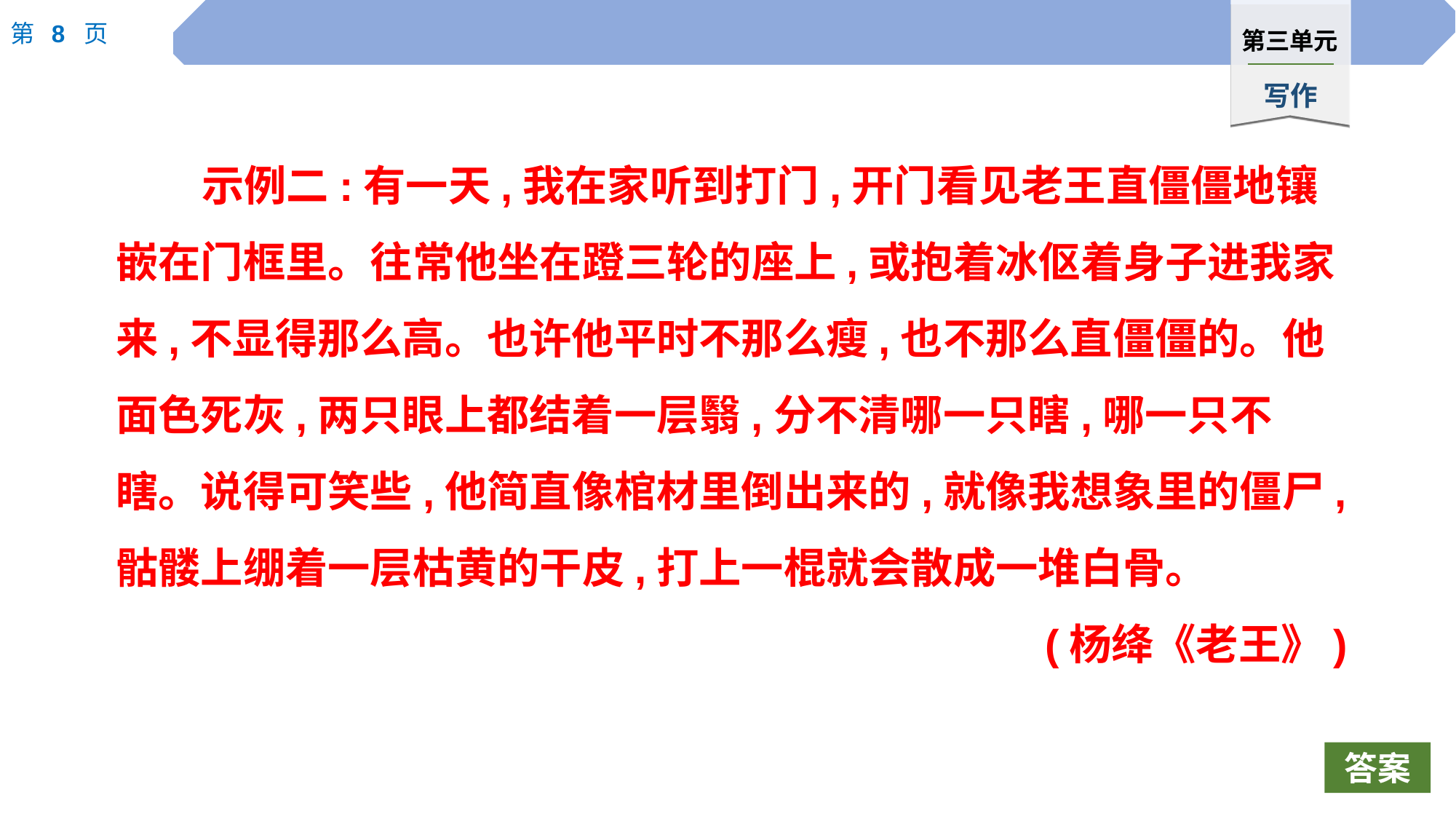

示例二:有一天,我在家听到打门,开门看见老王直僵僵地镶嵌在门框里。往常他坐在蹬三轮的座上,或抱着冰伛着身子进我家来,不显得那么高。也许他平时不那么瘦,也不那么直僵僵的。他面色死灰,两只眼上都结着一层翳,分不清哪一只瞎,哪一只不瞎。说得可笑些,他简直像棺材里倒出来的,就像我想象里的僵尸,骷髅上绷着一层枯黄的干皮,打上一棍就会散成一堆白骨。
(杨绛《老王》)
答案